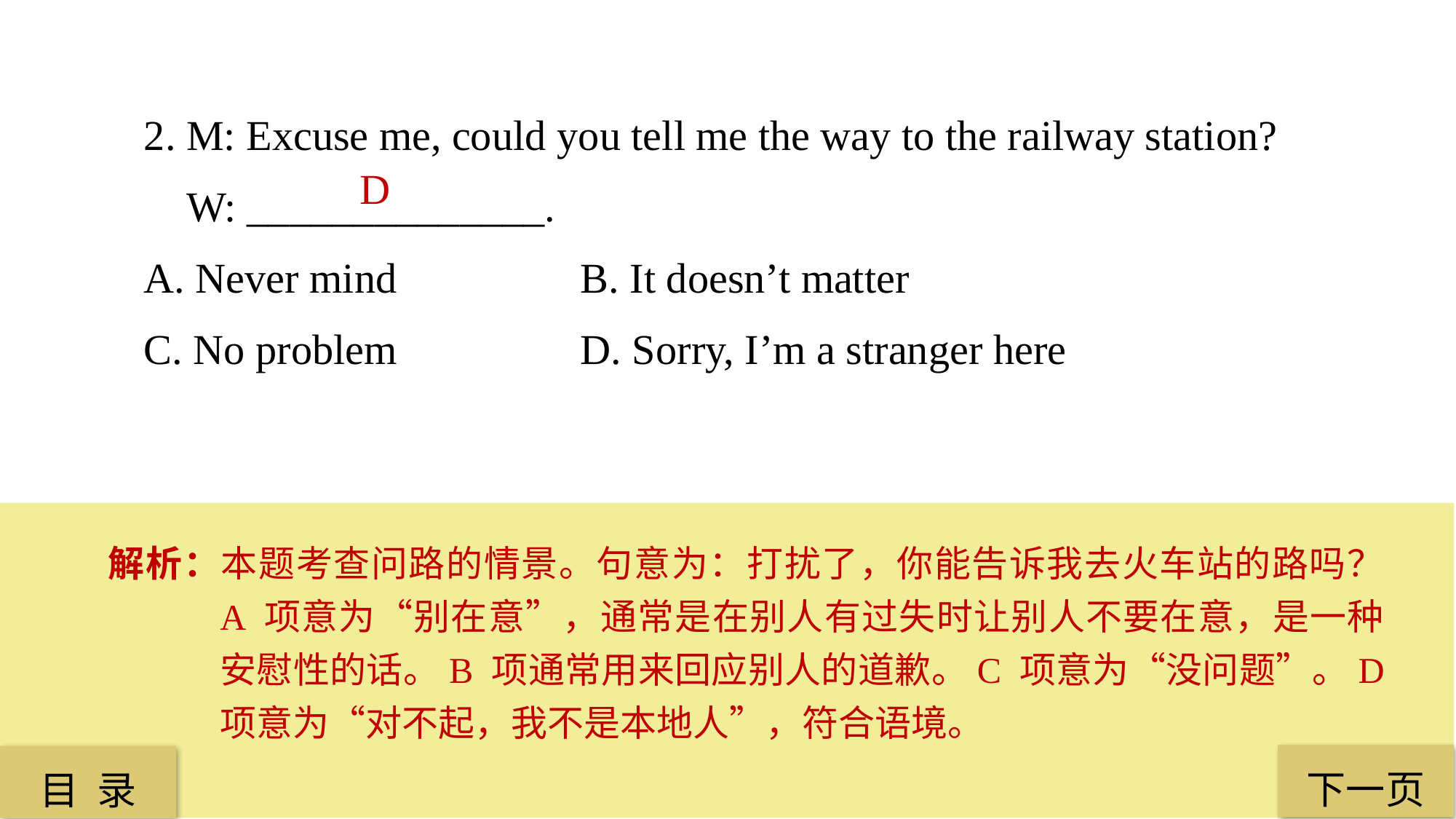

2. M: Excuse me, could you tell me the way to the railway station?
    W: ______________.
A. Never mind 		B. It doesn’t matter
C. No problem 		D. Sorry, I’m a stranger here
D
解析：本题考查问路的情景。句意为：打扰了，你能告诉我去火车站的路吗？ A 项意为“别在意”，通常是在别人有过失时让别人不要在意，是一种安慰性的话。B 项通常用来回应别人的道歉。C 项意为“没问题”。D 项意为“对不起，我不是本地人”，符合语境。